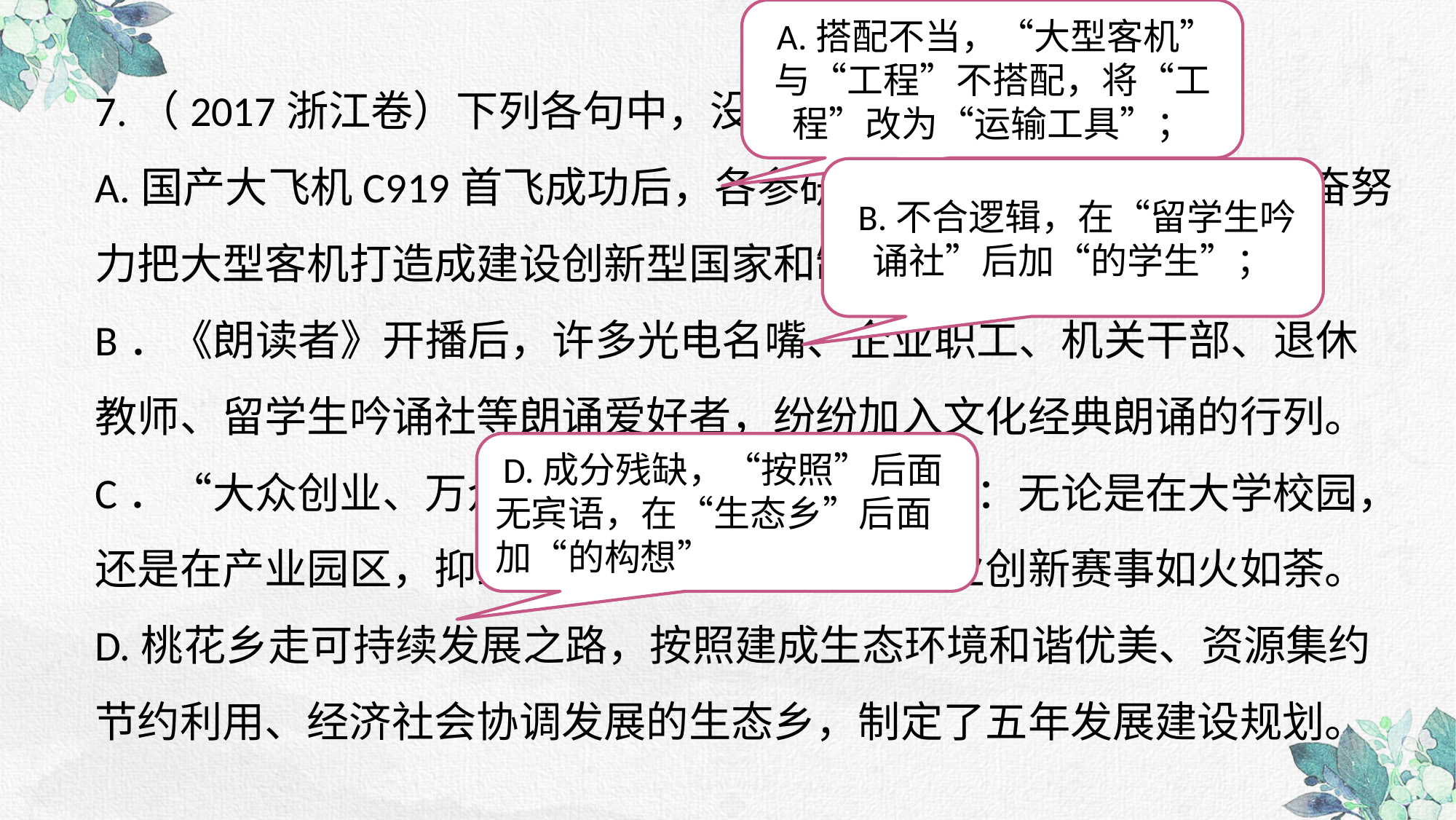

A.搭配不当，“大型客机”与“工程”不搭配，将“工程”改为“运输工具”；
7.（2017浙江卷）下列各句中，没有语病的一项是（   ）
A.国产大飞机C919首飞成功后，各参研参试单位纷纷表示，要发奋努力把大型客机打造成建设创新型国家和制造强国的标志性工程。
B．《朗读者》开播后，许多光电名嘴、企业职工、机关干部、退休教师、留学生吟诵社等朗诵爱好者，纷纷加入文化经典朗诵的行列。
C．“大众创业、万众创新”活动发展势头迅猛：无论是在大学校园，还是在产业园区，抑或是在街道社区，各类创业创新赛事如火如荼。
D.桃花乡走可持续发展之路，按照建成生态环境和谐优美、资源集约节约利用、经济社会协调发展的生态乡，制定了五年发展建设规划。
 B.不合逻辑，在“留学生吟诵社”后加“的学生”；
 D.成分残缺，“按照”后面无宾语，在“生态乡”后面加“的构想”